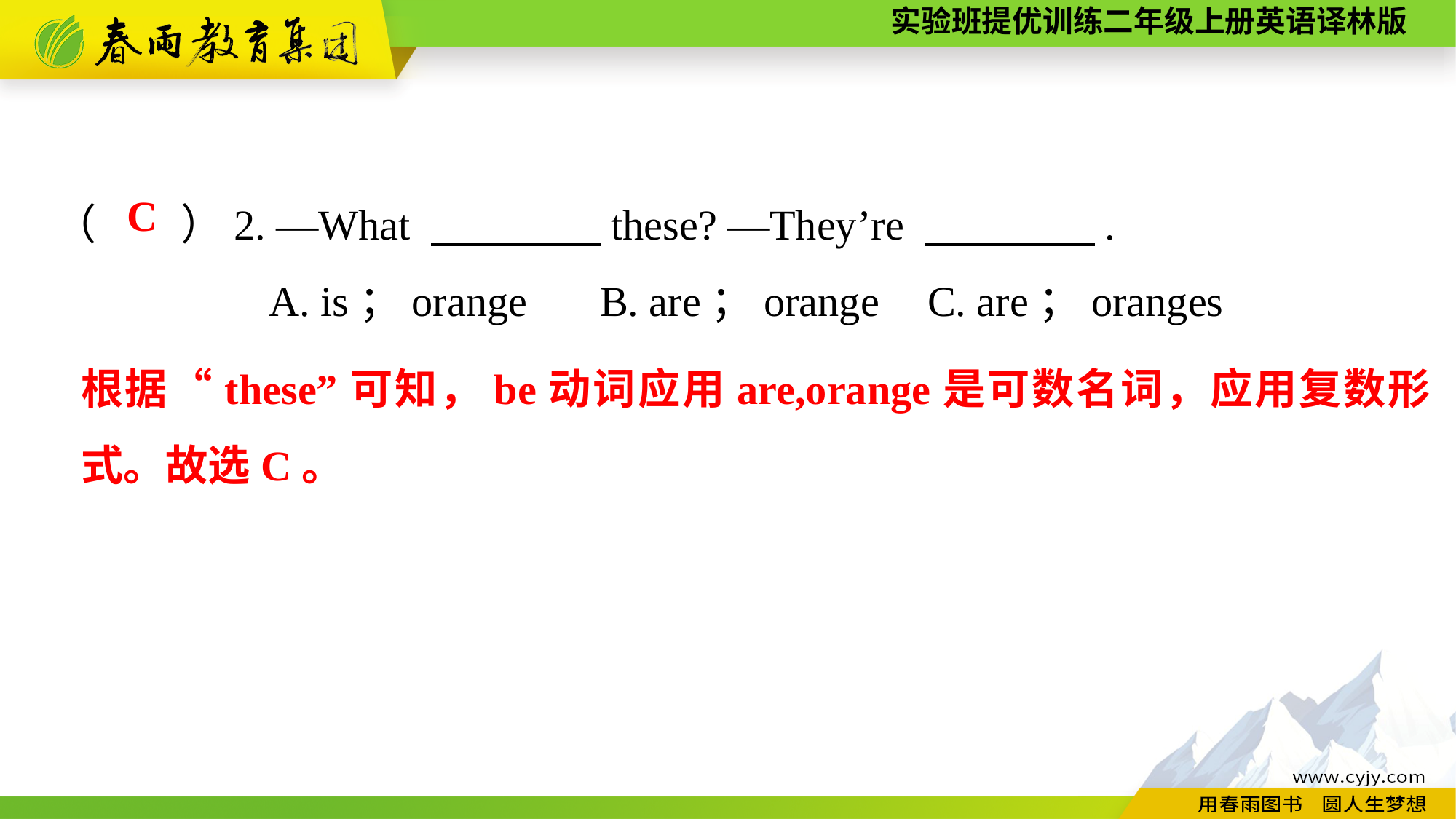

（　　）2. —What 　　　　these? —They’re 　　　　.
A. is；orange	B. are；orange	C. are；oranges
C
根据“these”可知，be动词应用are,orange是可数名词，应用复数形式。故选C。